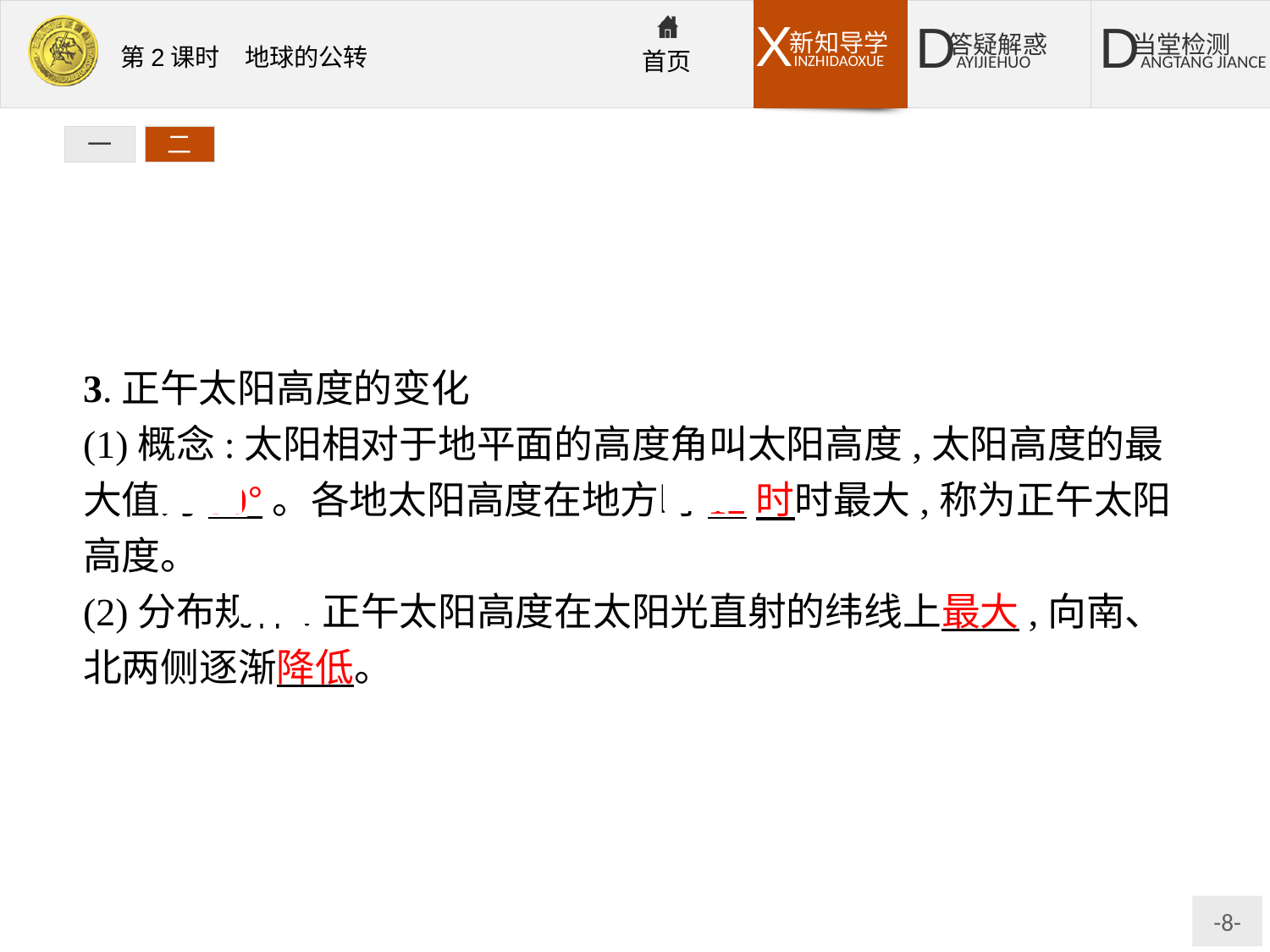

一
二
3.正午太阳高度的变化
(1)概念:太阳相对于地平面的高度角叫太阳高度,太阳高度的最大值为90°。各地太阳高度在地方时12时时最大,称为正午太阳高度。
(2)分布规律:正午太阳高度在太阳光直射的纬线上最大,向南、北两侧逐渐降低。